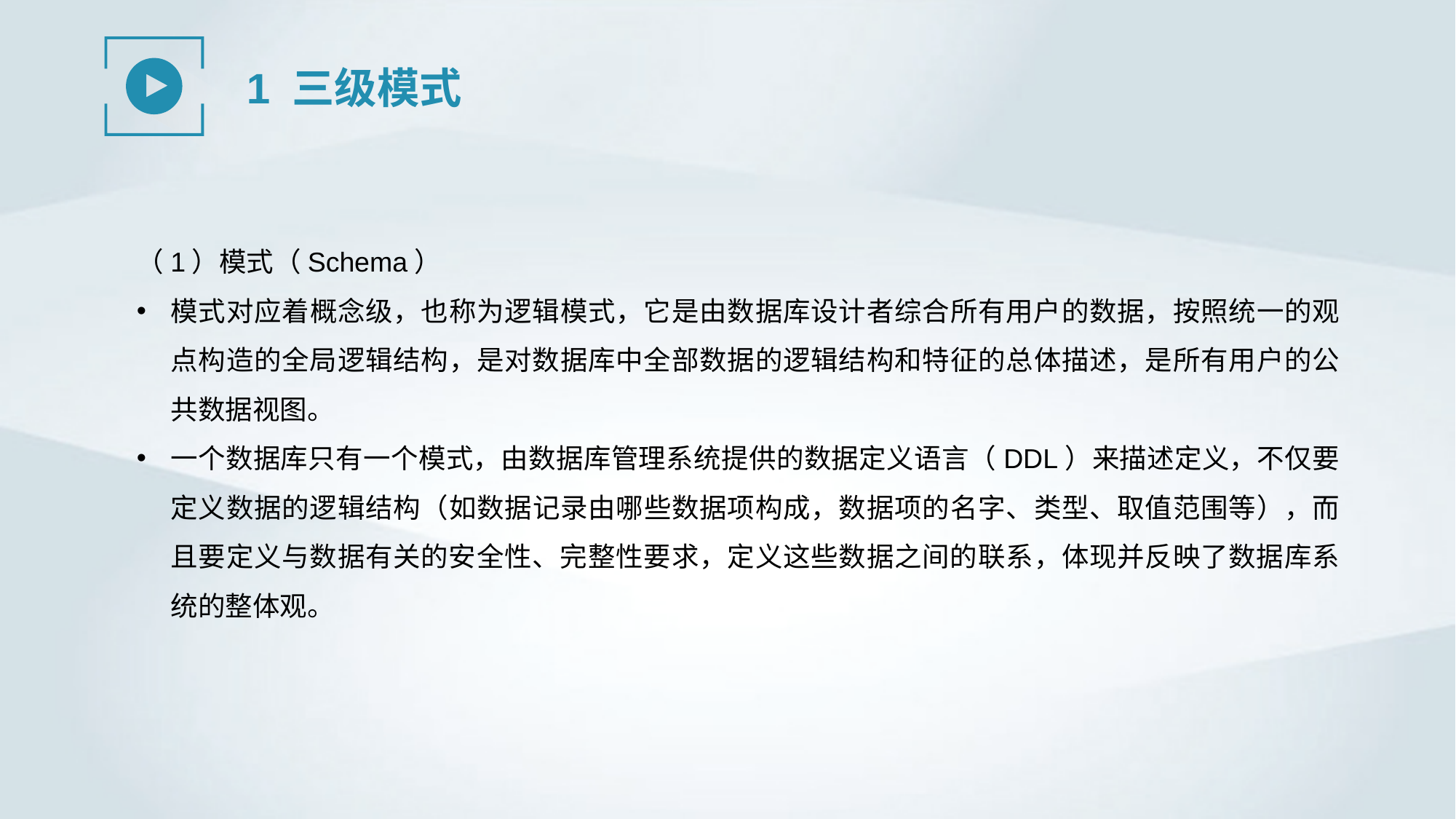

1 三级模式
（1）模式（Schema）
模式对应着概念级，也称为逻辑模式，它是由数据库设计者综合所有用户的数据，按照统一的观点构造的全局逻辑结构，是对数据库中全部数据的逻辑结构和特征的总体描述，是所有用户的公共数据视图。
一个数据库只有一个模式，由数据库管理系统提供的数据定义语言（DDL）来描述定义，不仅要定义数据的逻辑结构（如数据记录由哪些数据项构成，数据项的名字、类型、取值范围等），而且要定义与数据有关的安全性、完整性要求，定义这些数据之间的联系，体现并反映了数据库系统的整体观。